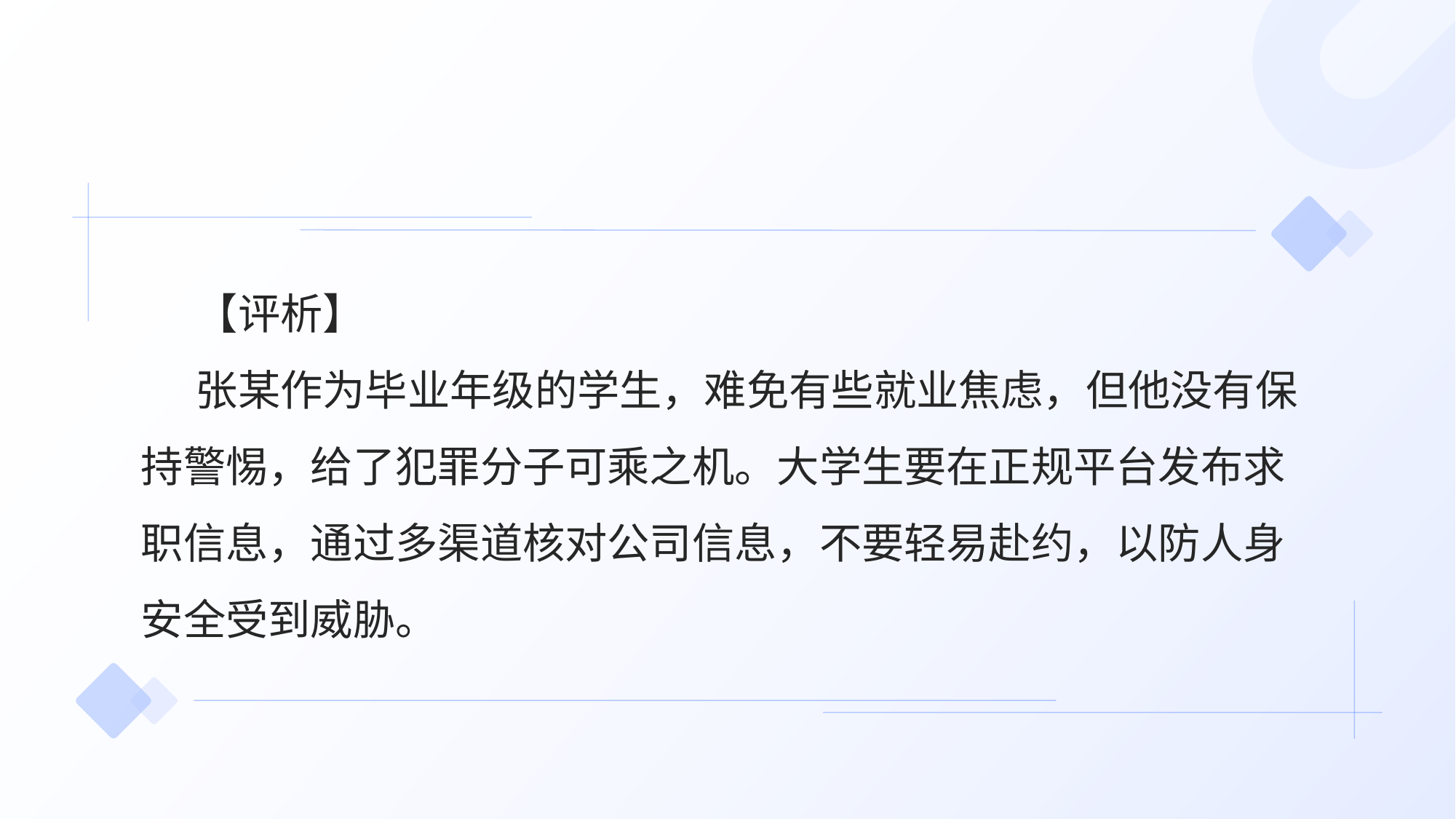

【评析】
张某作为毕业年级的学生，难免有些就业焦虑，但他没有保持警惕，给了犯罪分子可乘之机。大学生要在正规平台发布求职信息，通过多渠道核对公司信息，不要轻易赴约，以防人身安全受到威胁。